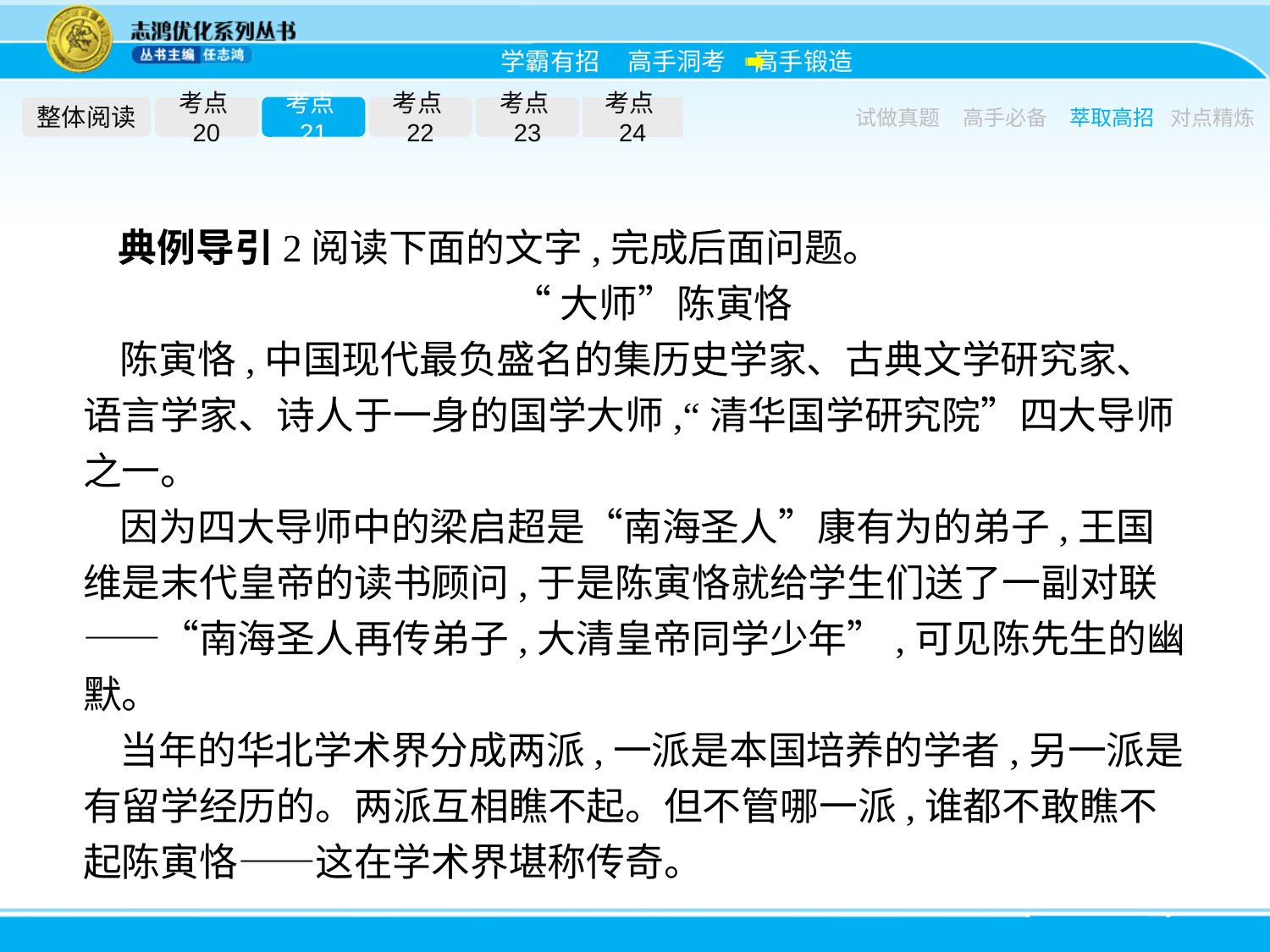

整体阅读
考点20
考点21
考点22
考点23
考点24
试做真题
高手必备
萃取高招
对点精炼
典例导引2阅读下面的文字,完成后面问题。
“大师”陈寅恪
陈寅恪,中国现代最负盛名的集历史学家、古典文学研究家、语言学家、诗人于一身的国学大师,“清华国学研究院”四大导师之一。
因为四大导师中的梁启超是“南海圣人”康有为的弟子,王国维是末代皇帝的读书顾问,于是陈寅恪就给学生们送了一副对联——“南海圣人再传弟子,大清皇帝同学少年”,可见陈先生的幽默。
当年的华北学术界分成两派,一派是本国培养的学者,另一派是有留学经历的。两派互相瞧不起。但不管哪一派,谁都不敢瞧不起陈寅恪——这在学术界堪称传奇。